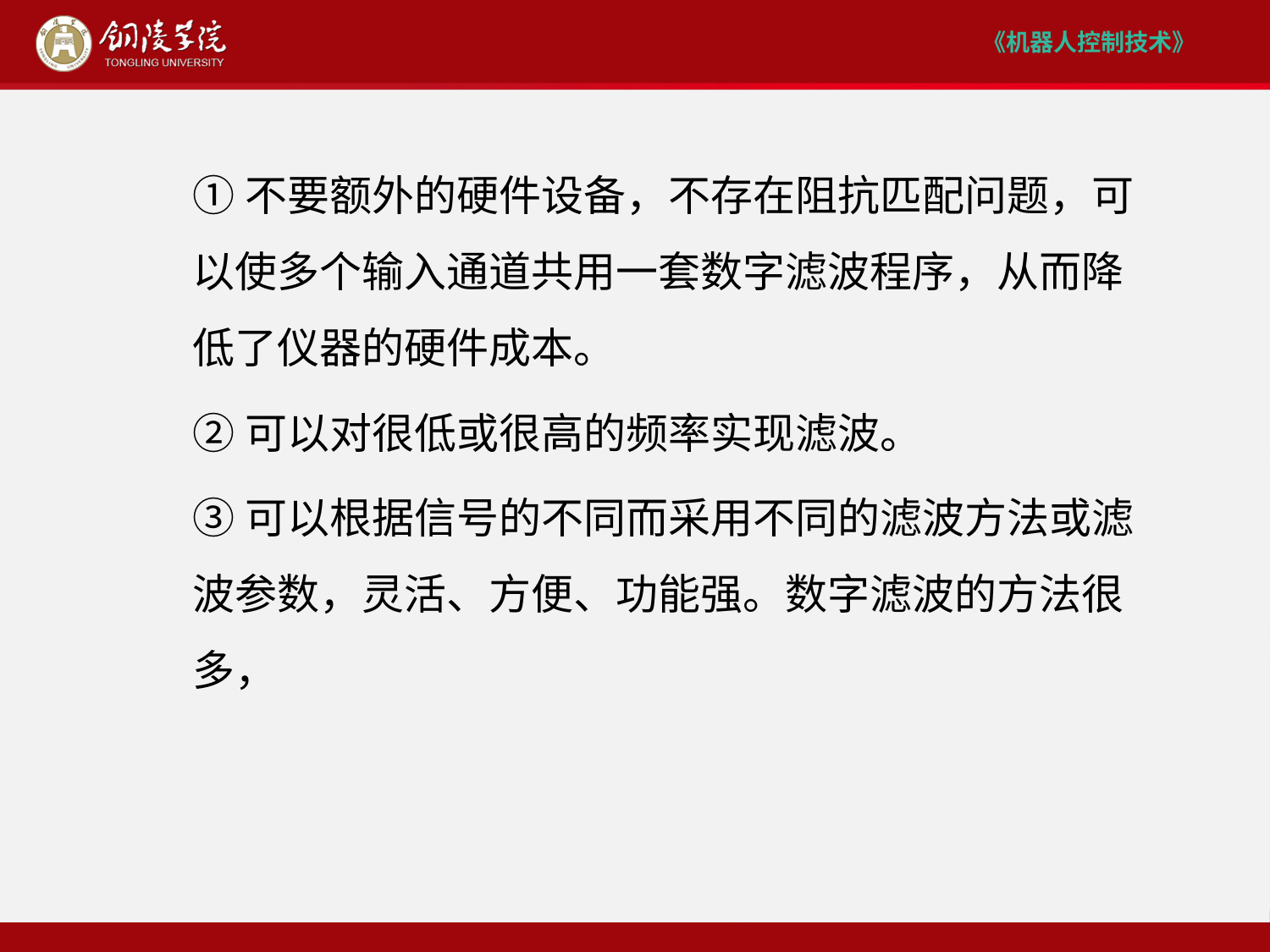

①不要额外的硬件设备，不存在阻抗匹配问题，可以使多个输入通道共用一套数字滤波程序，从而降低了仪器的硬件成本。
②可以对很低或很高的频率实现滤波。
③可以根据信号的不同而采用不同的滤波方法或滤波参数，灵活、方便、功能强。数字滤波的方法很多，